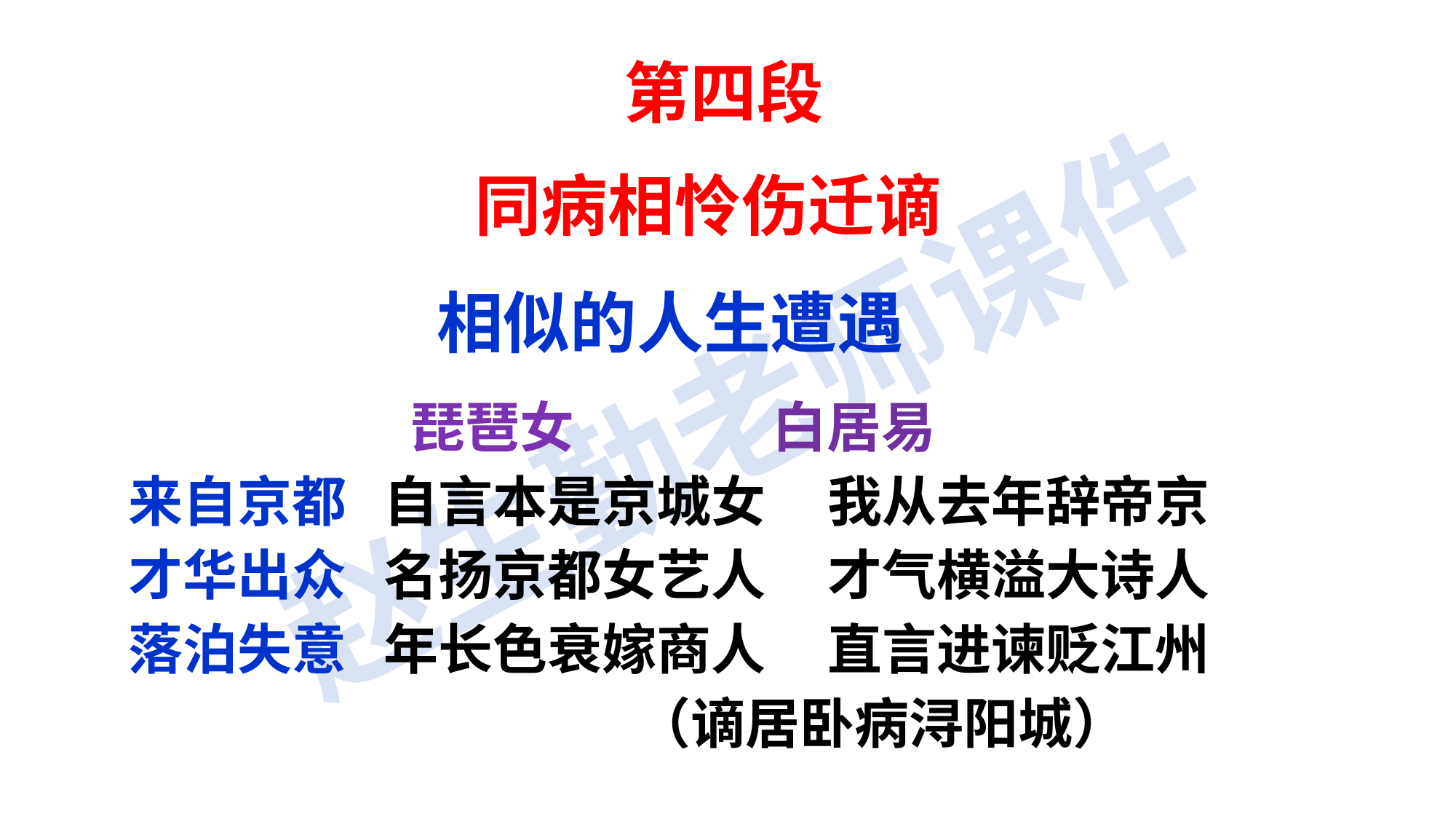

第四段
同病相怜伤迁谪
相似的人生遭遇
                      琵琶女                白居易
来自京都   自言本是京城女     我从去年辞帝京
才华出众   名扬京都女艺人     才气横溢大诗人
落泊失意   年长色衰嫁商人     直言进谏贬江州
                                        （谪居卧病浔阳城）